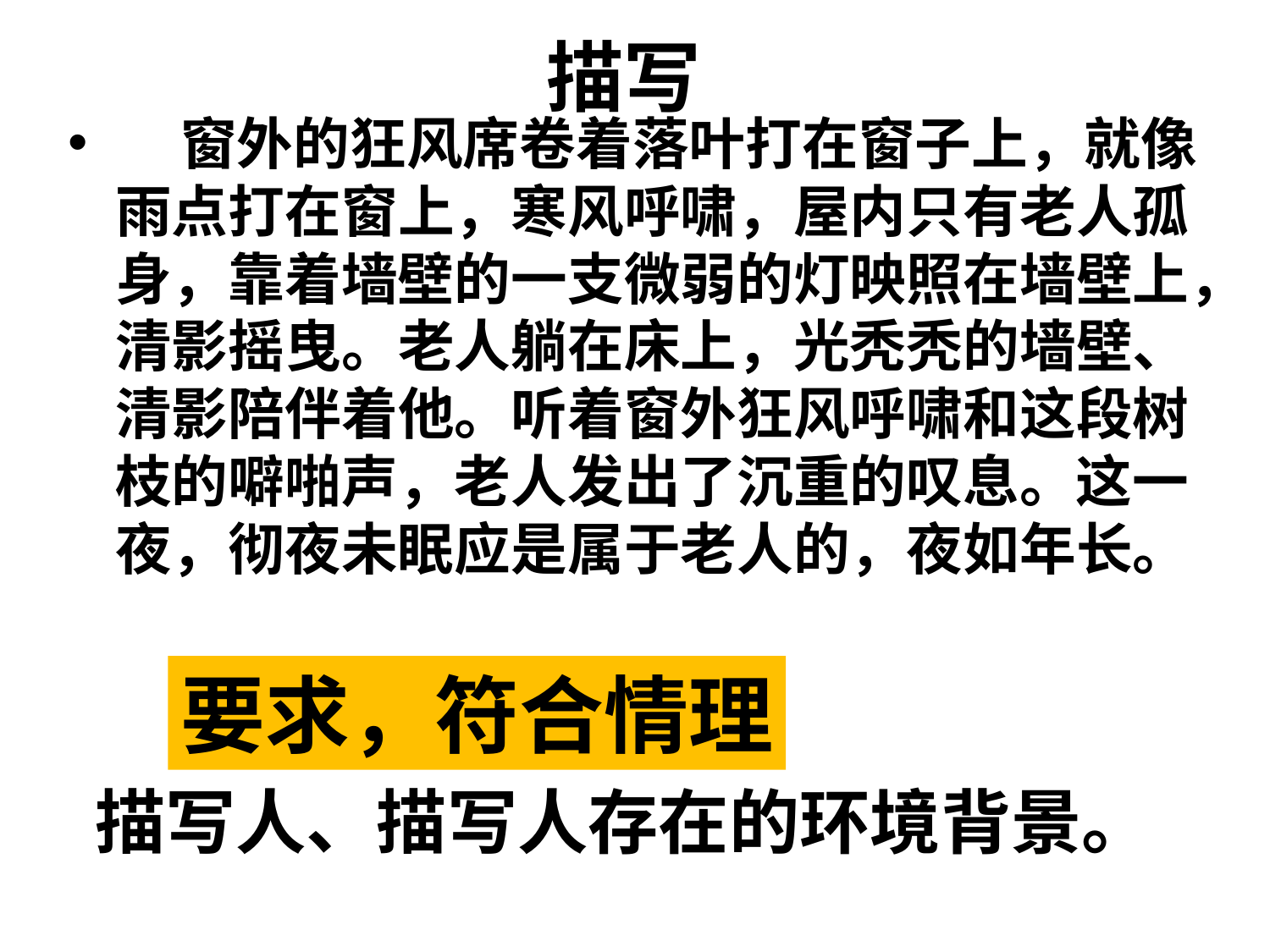

# 描写
    窗外的狂风席卷着落叶打在窗子上，就像雨点打在窗上，寒风呼啸，屋内只有老人孤身，靠着墙壁的一支微弱的灯映照在墙壁上，清影摇曳。老人躺在床上，光秃秃的墙壁、清影陪伴着他。听着窗外狂风呼啸和这段树枝的噼啪声，老人发出了沉重的叹息。这一夜，彻夜未眠应是属于老人的，夜如年长。
要求，符合情理
描写人、描写人存在的环境背景。